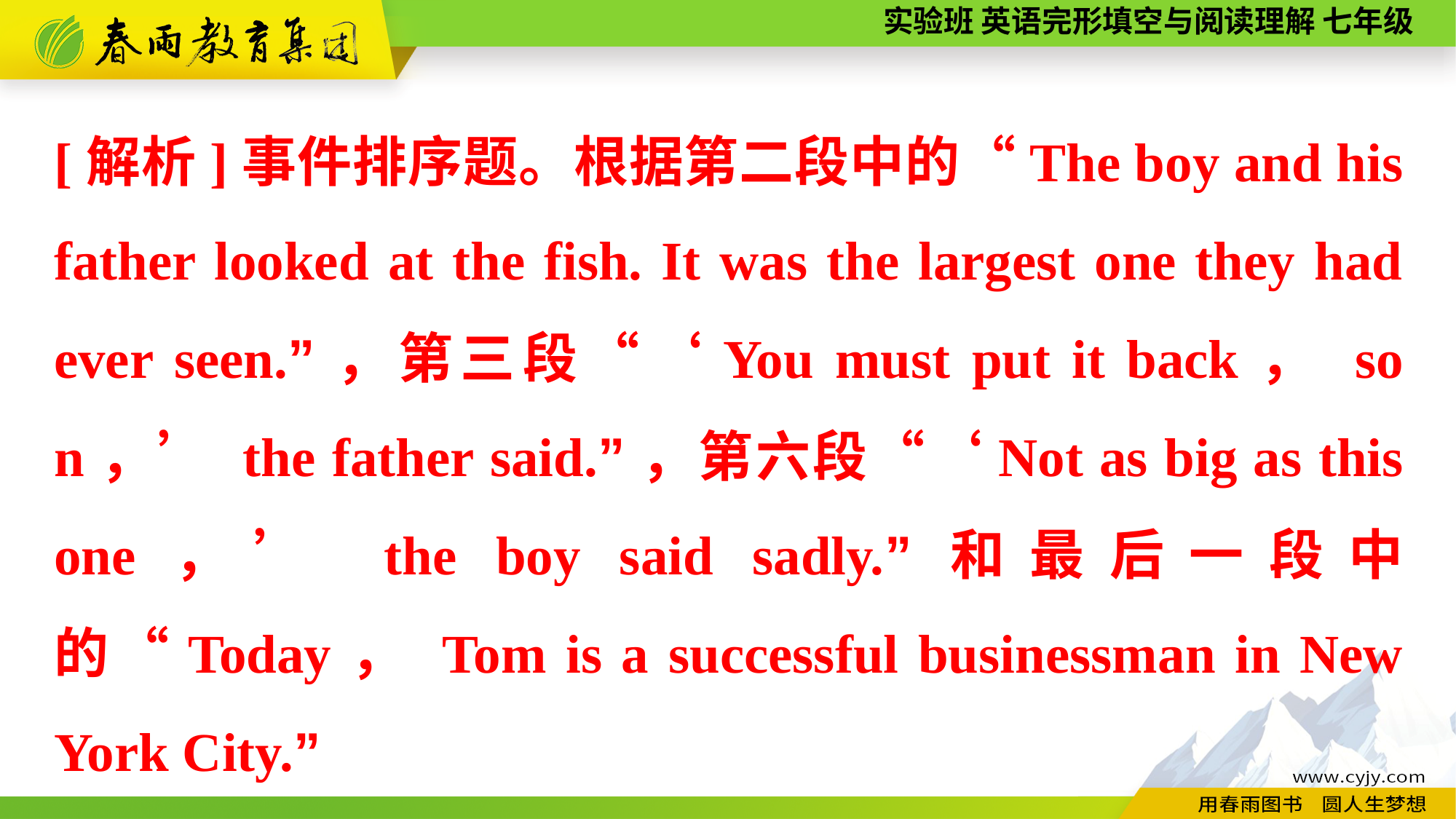

[解析]事件排序题。根据第二段中的“The boy and his father looked at the fish. It was the largest one they had ever seen.”，第三段“‘You must put it back， son，’ the father said.”，第六段“‘Not as big as this one，’ the boy said sadly.”和最后一段中的“Today， Tom is a successful businessman in New York City.”